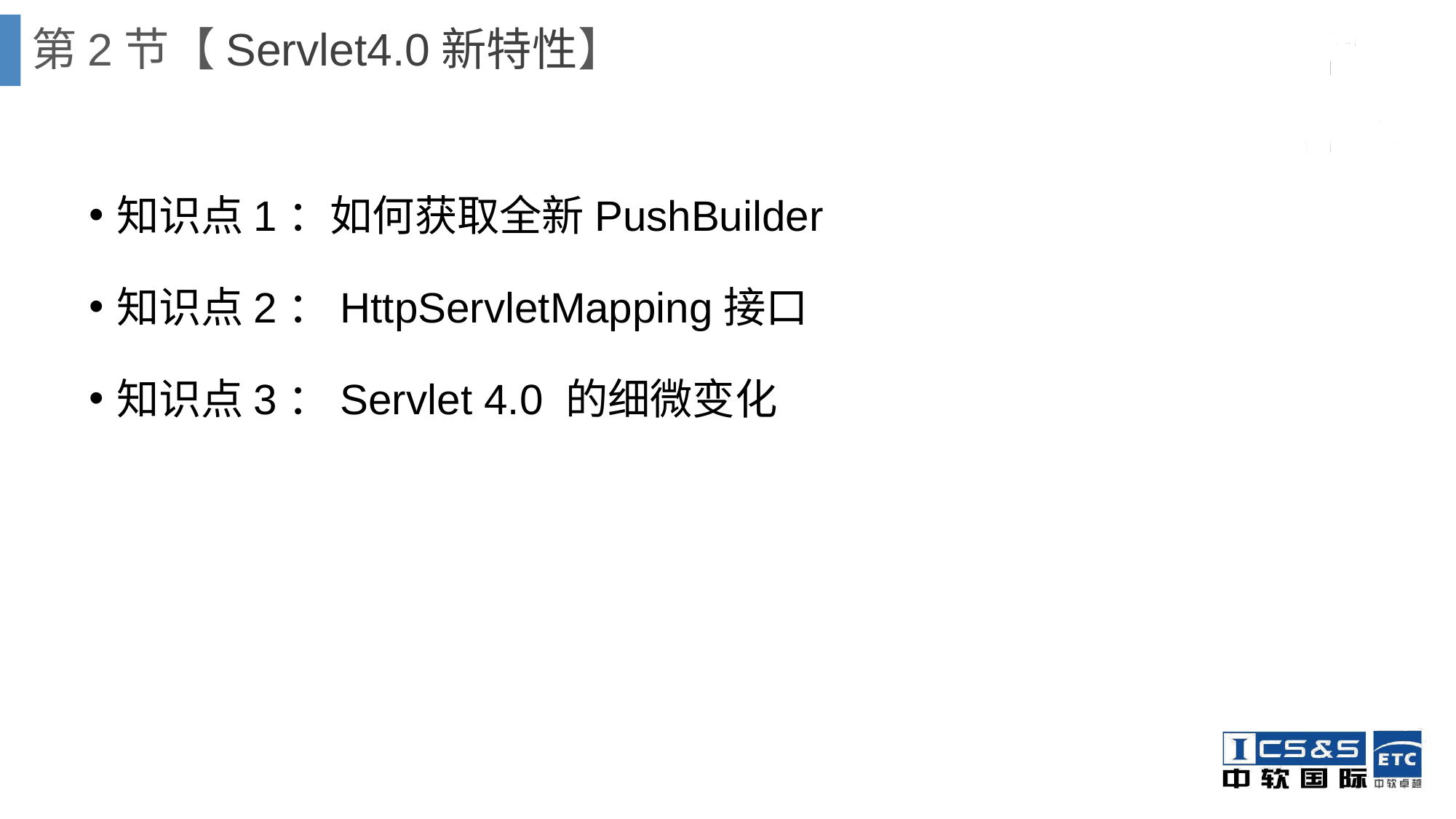

# 第2节【Servlet4.0新特性】
知识点1：如何获取全新PushBuilder
知识点2：HttpServletMapping接口
知识点3：Servlet 4.0 的细微变化